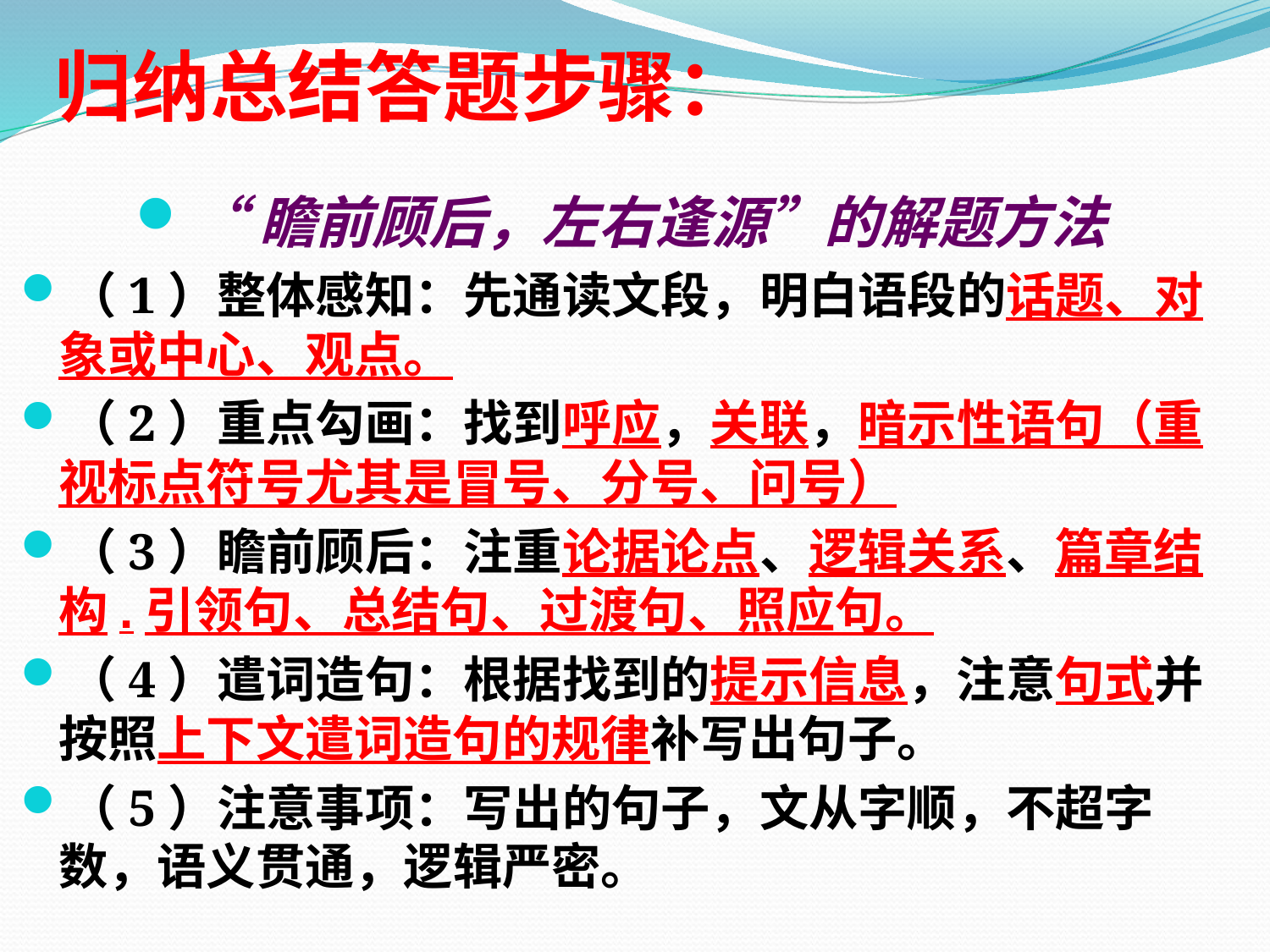

归纳总结答题步骤：
“瞻前顾后，左右逢源”的解题方法
（1）整体感知：先通读文段，明白语段的话题、对象或中心、观点。
（2）重点勾画：找到呼应，关联，暗示性语句（重视标点符号尤其是冒号、分号、问号）
（3）瞻前顾后：注重论据论点、逻辑关系、篇章结构.引领句、总结句、过渡句、照应句。
（4）遣词造句：根据找到的提示信息，注意句式并按照上下文遣词造句的规律补写出句子。
（5）注意事项：写出的句子，文从字顺，不超字数，语义贯通，逻辑严密。